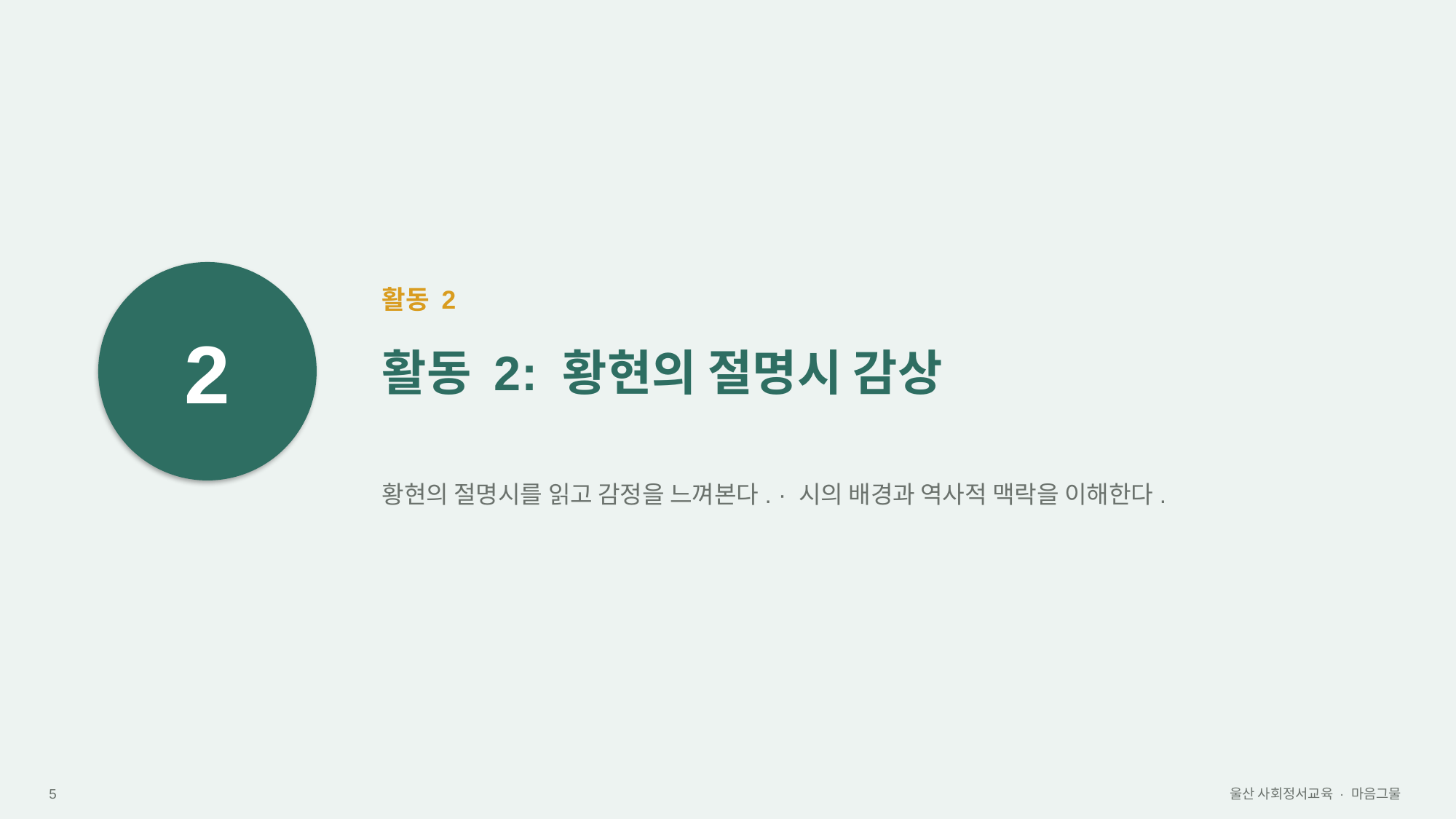

2
활동 2
활동 2: 황현의 절명시 감상
황현의 절명시를 읽고 감정을 느껴본다. · 시의 배경과 역사적 맥락을 이해한다.
5
울산 사회정서교육 · 마음그물